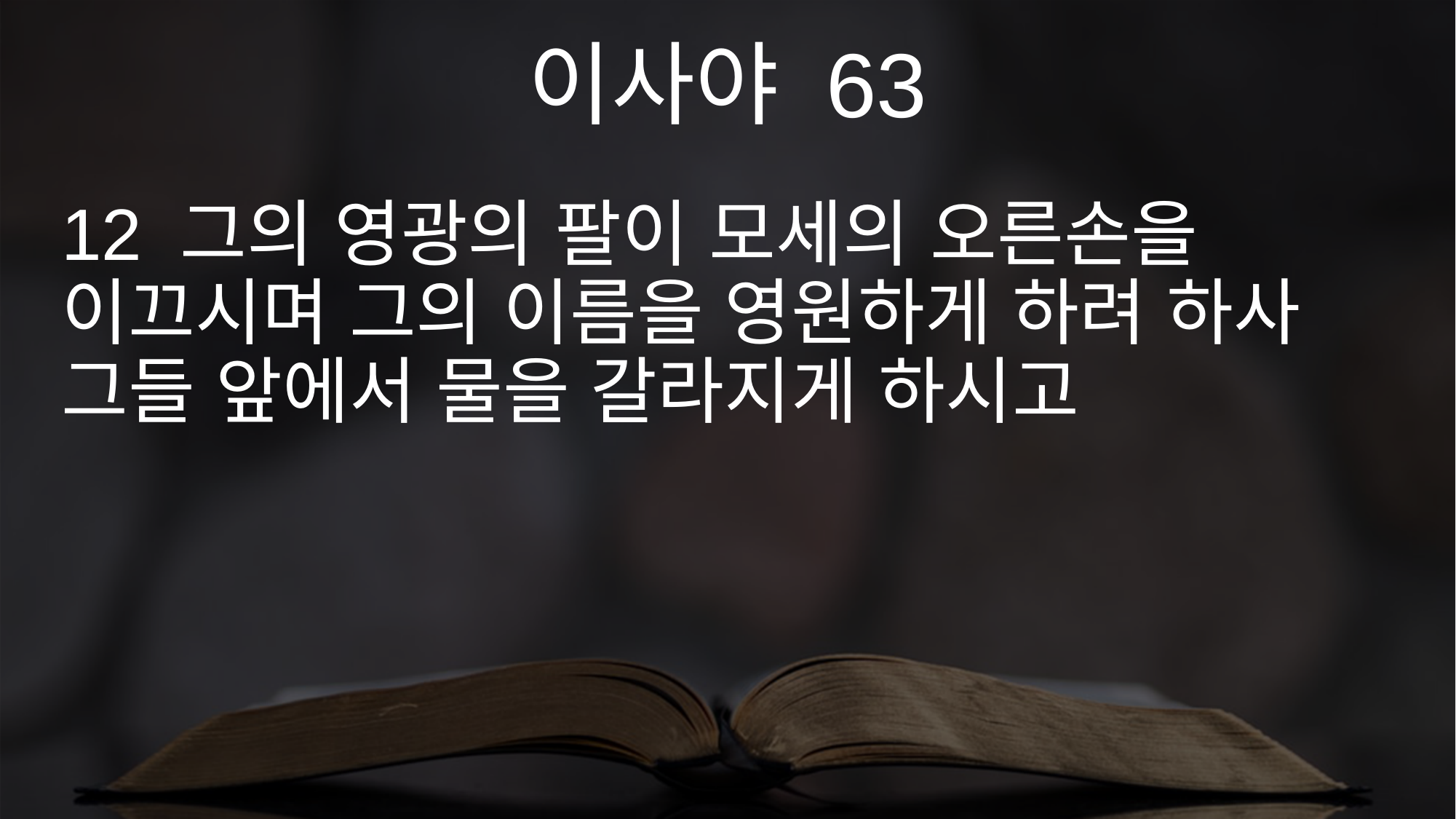

이사야 63
12 그의 영광의 팔이 모세의 오른손을 이끄시며 그의 이름을 영원하게 하려 하사 그들 앞에서 물을 갈라지게 하시고